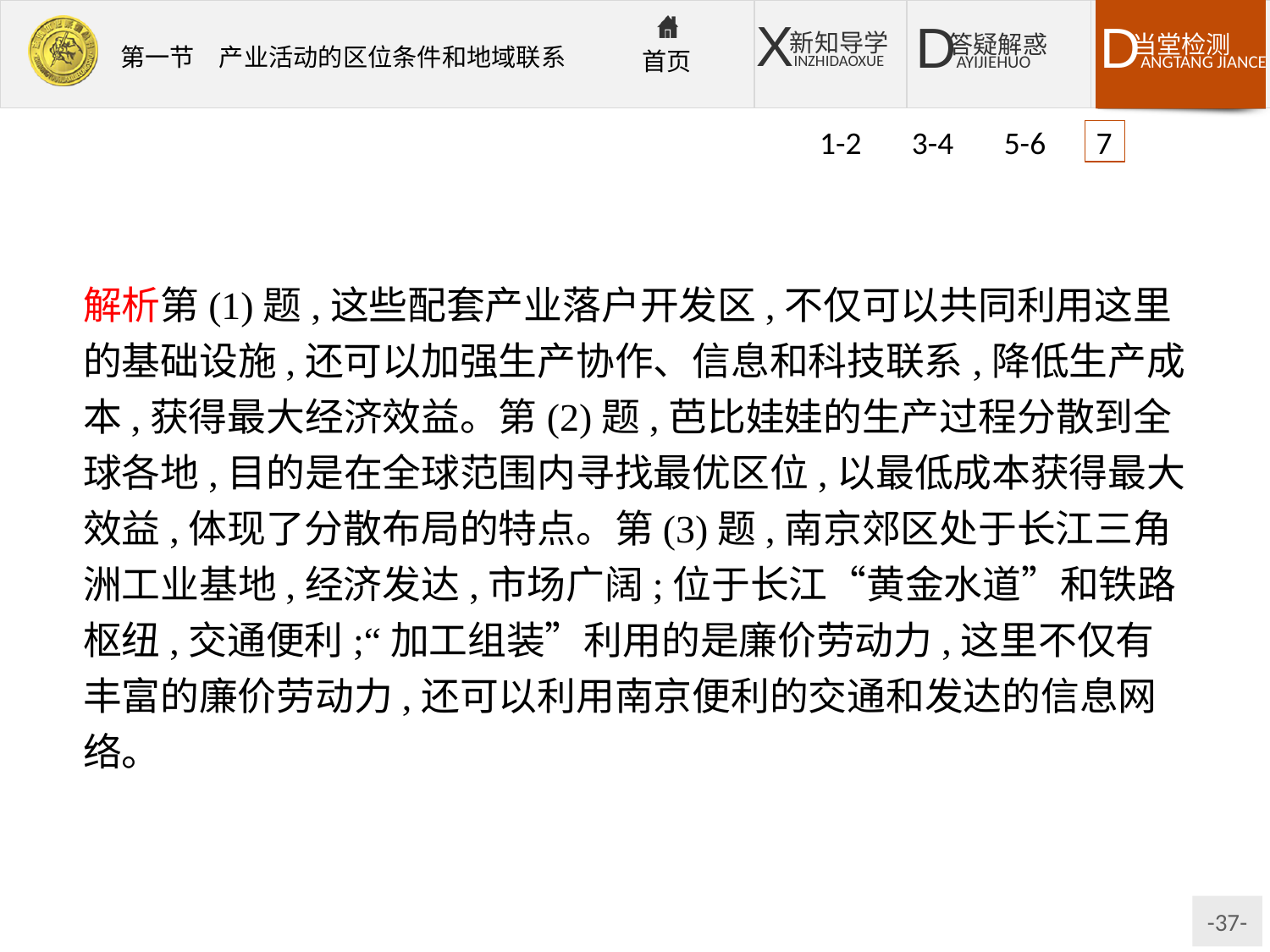

1-2       3-4       5-6       7

解析第(1)题,这些配套产业落户开发区,不仅可以共同利用这里的基础设施,还可以加强生产协作、信息和科技联系,降低生产成本,获得最大经济效益。第(2)题,芭比娃娃的生产过程分散到全球各地,目的是在全球范围内寻找最优区位,以最低成本获得最大效益,体现了分散布局的特点。第(3)题,南京郊区处于长江三角洲工业基地,经济发达,市场广阔;位于长江“黄金水道”和铁路枢纽,交通便利;“加工组装”利用的是廉价劳动力,这里不仅有丰富的廉价劳动力,还可以利用南京便利的交通和发达的信息网络。